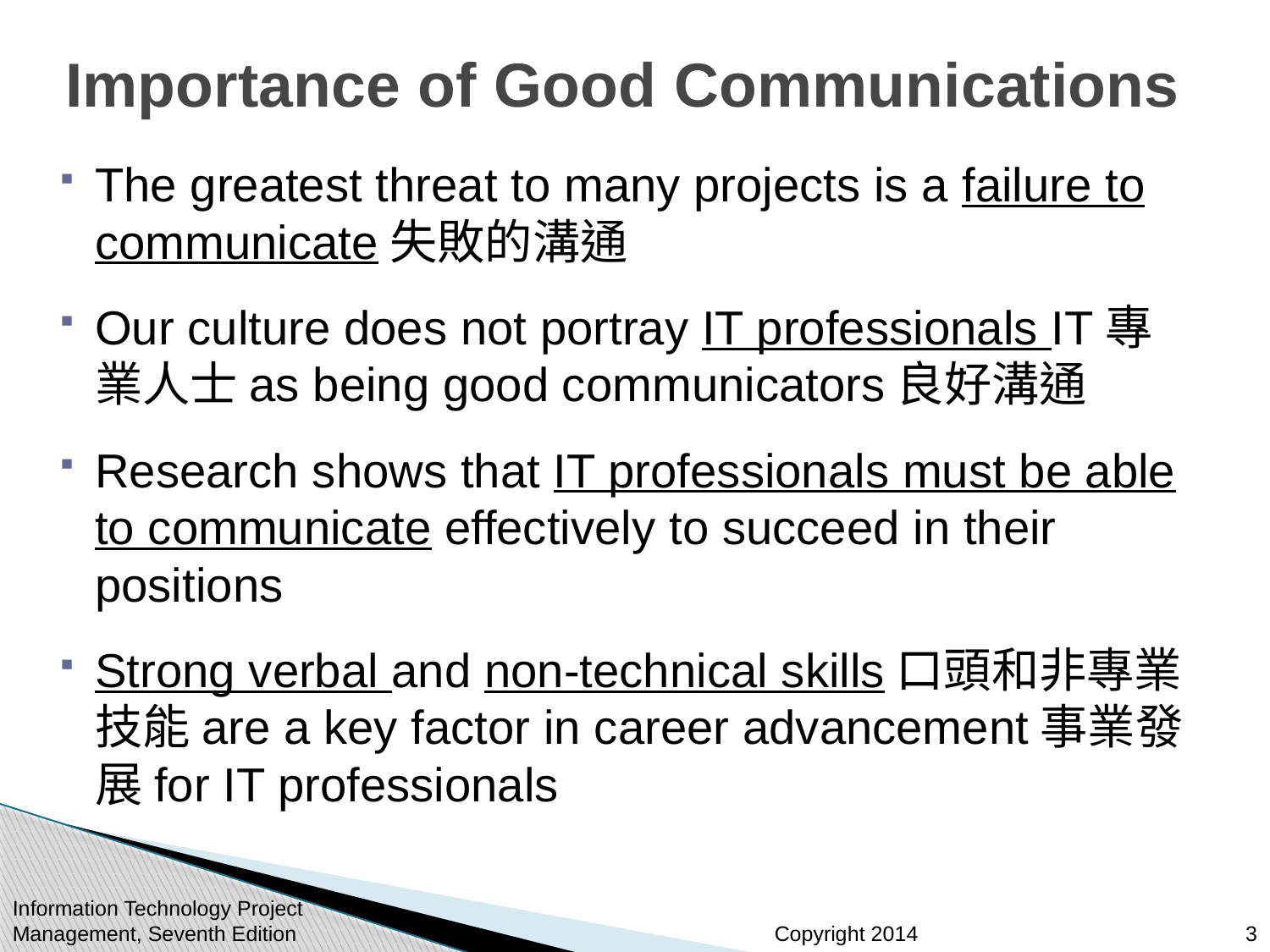

# Importance of Good Communications
The greatest threat to many projects is a failure to communicate失敗的溝通
Our culture does not portray IT professionals IT專業人士as being good communicators良好溝通
Research shows that IT professionals must be able to communicate effectively to succeed in their positions
Strong verbal and non-technical skills口頭和非專業技能are a key factor in career advancement事業發展for IT professionals
Information Technology Project Management, Seventh Edition
3